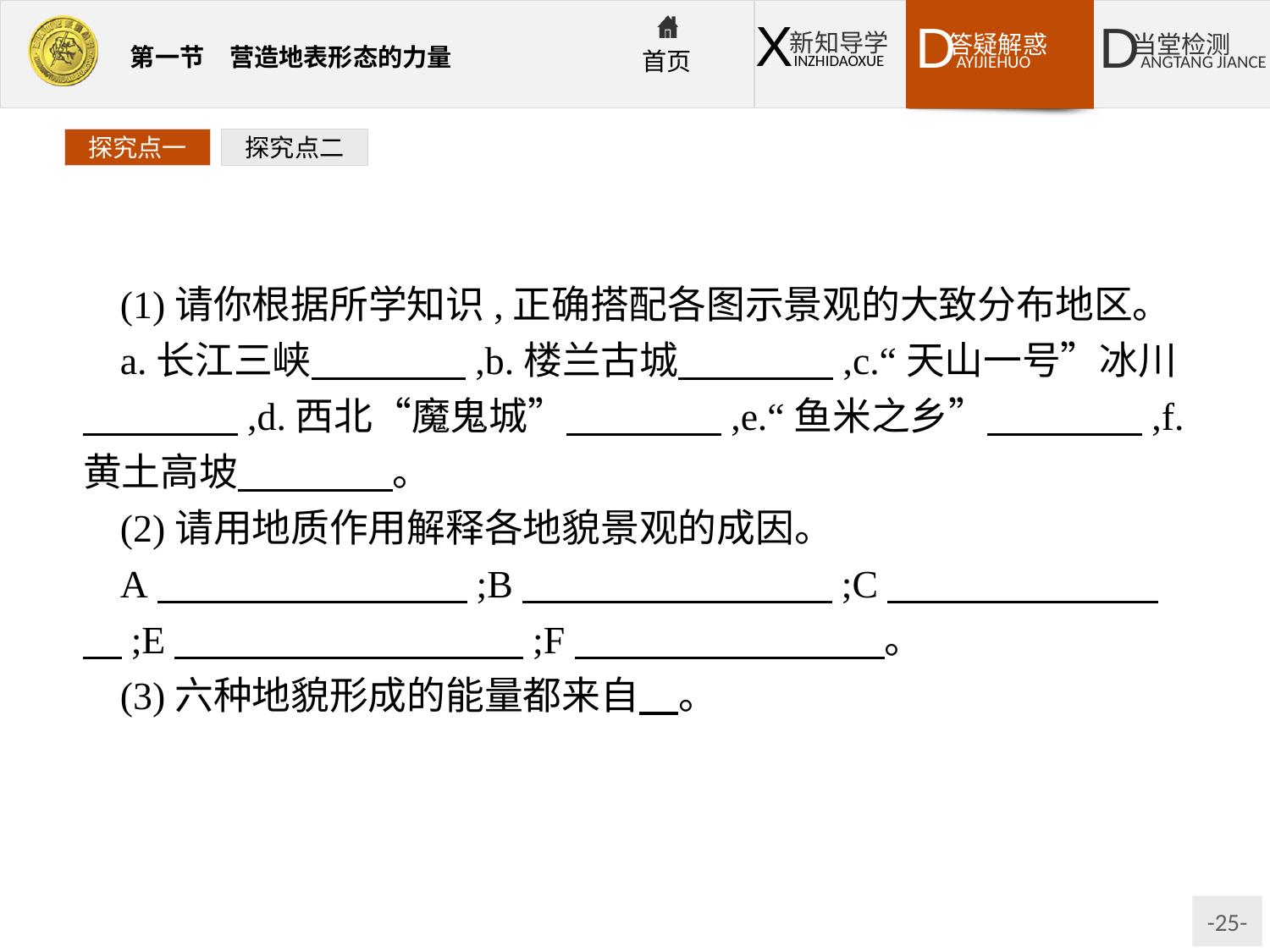

探究点一
探究点二
(1)请你根据所学知识,正确搭配各图示景观的大致分布地区。
a.长江三峡　　　　,b.楼兰古城　　　　,c.“天山一号”冰川　　　　,d.西北“魔鬼城”　　　　,e.“鱼米之乡”　　　　,f.黄土高坡　　　　。
(2)请用地质作用解释各地貌景观的成因。
A　　　　　　　　;B　　　　　　　　;C　　　　　　　　;E　　　　　　　　　;F　　　　　　　　。
(3)六种地貌形成的能量都来自　。